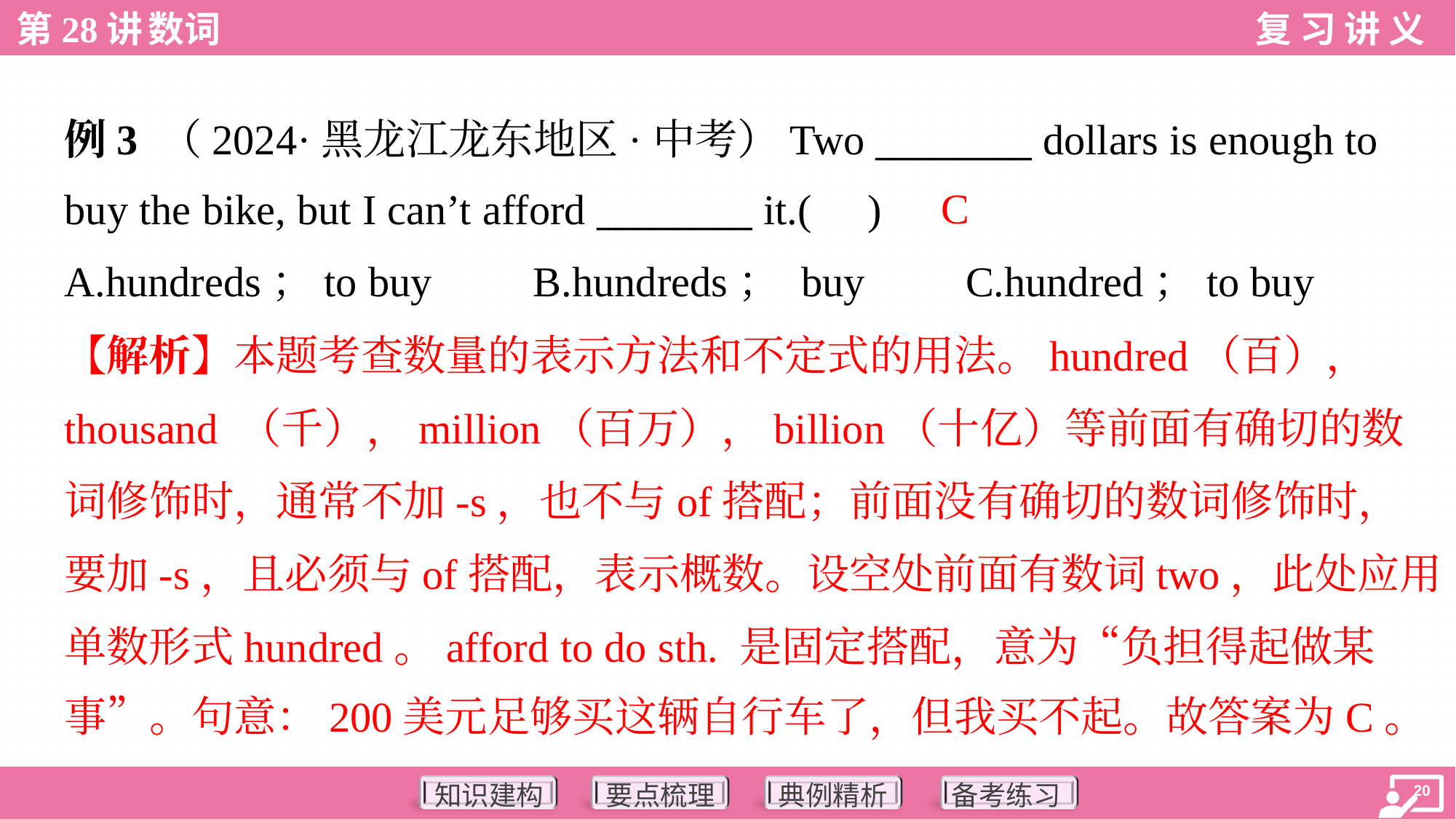

例3 （2024·黑龙江龙东地区·中考）Two ________ dollars is enough to
buy the bike, but I can’t afford ________ it.(     )
C
A.hundreds；to buy	B.hundreds； buy	C.hundred；to buy
【解析】本题考查数量的表示方法和不定式的用法。hundred（百），
thousand （千），million（百万），billion（十亿）等前面有确切的数
词修饰时，通常不加-s，也不与of搭配；前面没有确切的数词修饰时，
要加-s，且必须与of搭配，表示概数。设空处前面有数词two，此处应用
单数形式hundred。afford to do sth. 是固定搭配，意为“负担得起做某
事”。句意：200美元足够买这辆自行车了，但我买不起。故答案为C。